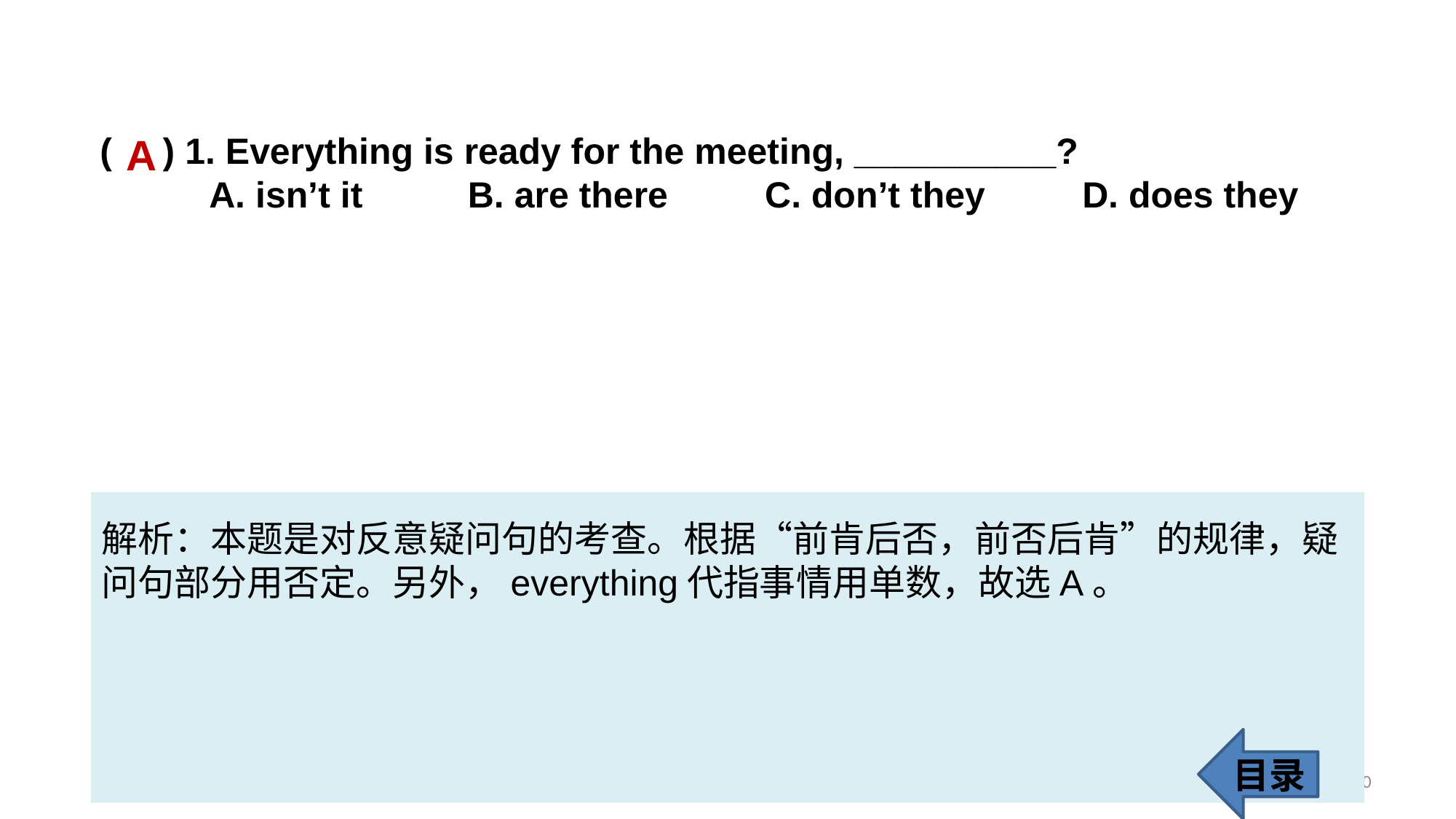

(     ) 1. Everything is ready for the meeting, __________?
	A. isn’t it 	    B. are there	 C. don’t they 	D. does they
A

解析：本题是对反意疑问句的考查。根据“前肯后否，前否后肯”的规律，疑
问句部分用否定。另外，everything代指事情用单数，故选A。
目录
60